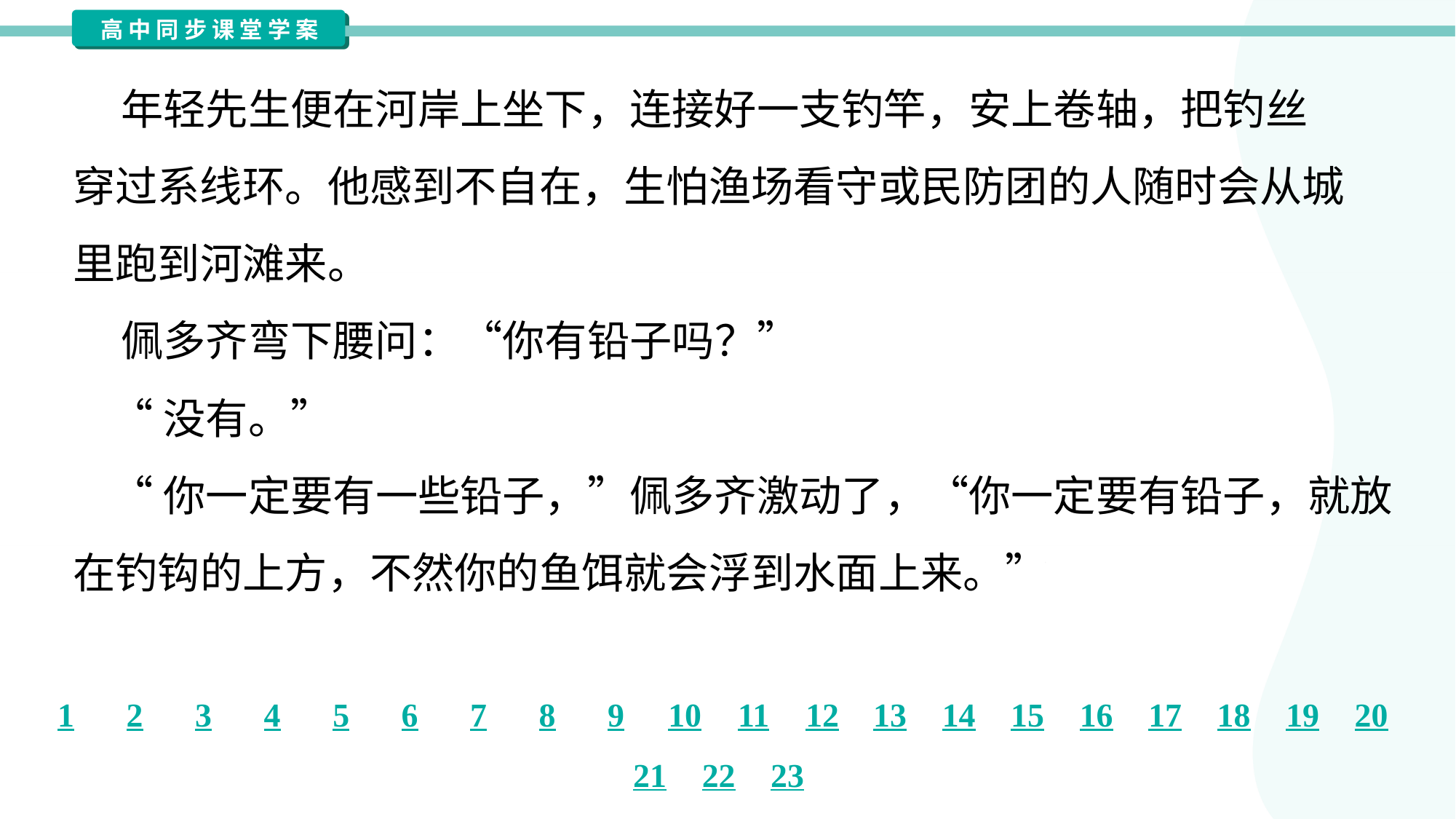

年轻先生便在河岸上坐下，连接好一支钓竿，安上卷轴，把钓丝
穿过系线环。他感到不自在，生怕渔场看守或民防团的人随时会从城
里跑到河滩来。
    佩多齐弯下腰问：“你有铅子吗？”
    “没有。”
    “你一定要有一些铅子，”佩多齐激动了，“你一定要有铅子，就放
在钓钩的上方，不然你的鱼饵就会浮到水面上来。”